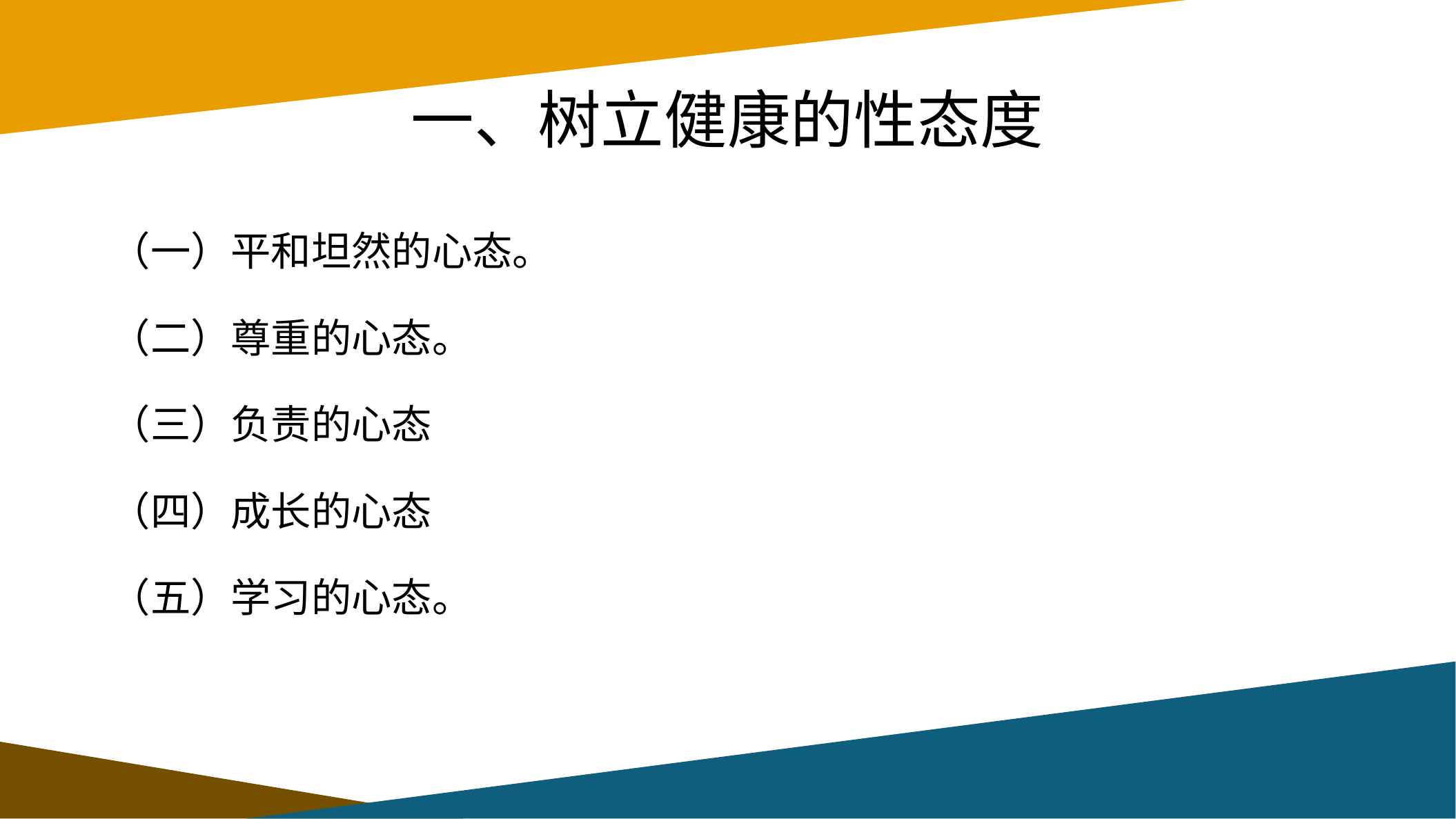

# 一、树立健康的性态度
（一）平和坦然的心态。
（二）尊重的心态。
（三）负责的心态
（四）成长的心态
（五）学习的心态。